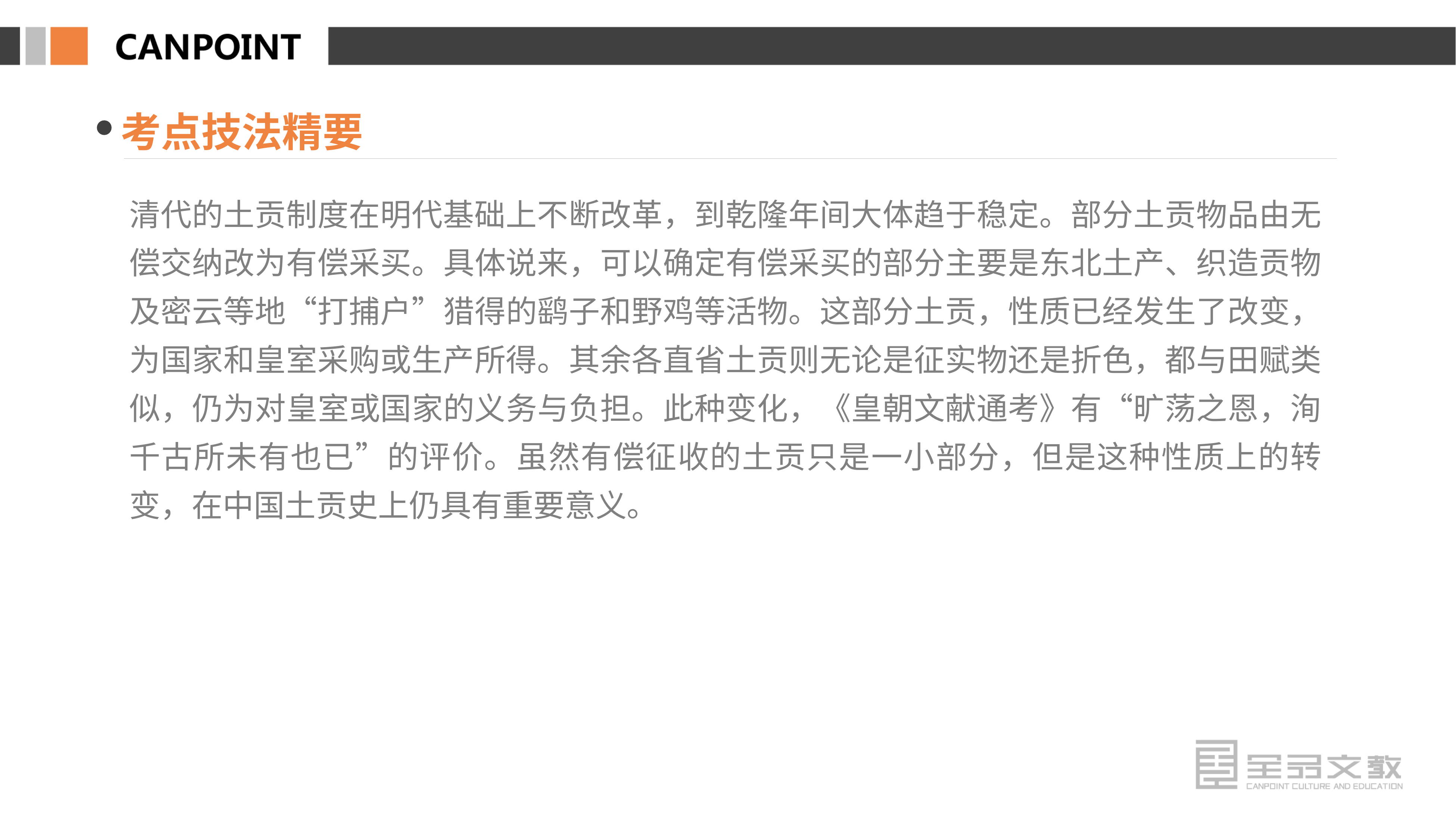

考点技法精要

清代的土贡制度在明代基础上不断改革，到乾隆年间大体趋于稳定。部分土贡物品由无偿交纳改为有偿采买。具体说来，可以确定有偿采买的部分主要是东北土产、织造贡物及密云等地“打捕户”猎得的鹞子和野鸡等活物。这部分土贡，性质已经发生了改变，为国家和皇室采购或生产所得。其余各直省土贡则无论是征实物还是折色，都与田赋类似，仍为对皇室或国家的义务与负担。此种变化，《皇朝文献通考》有“旷荡之恩，洵千古所未有也已”的评价。虽然有偿征收的土贡只是一小部分，但是这种性质上的转变，在中国土贡史上仍具有重要意义。